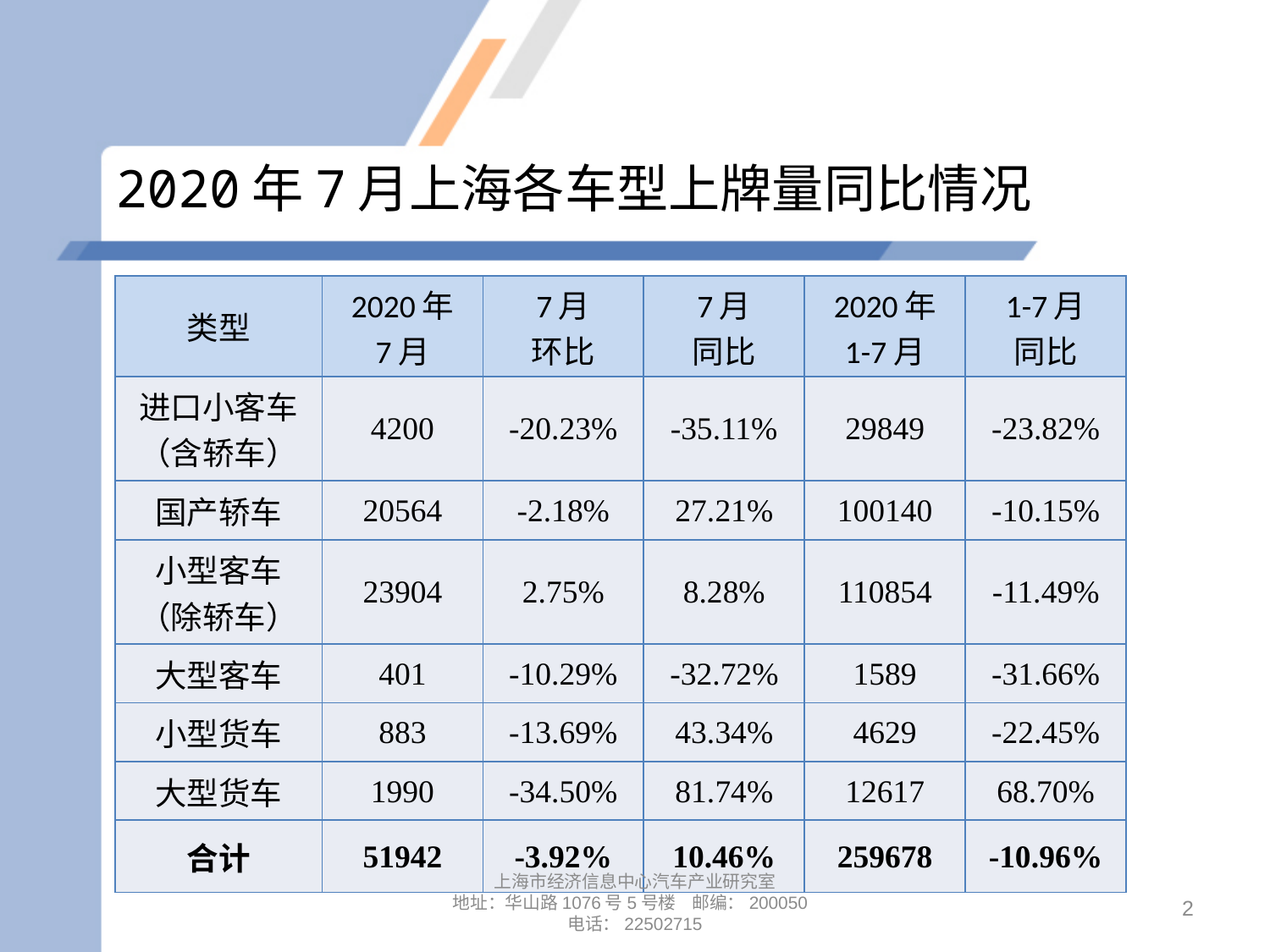

# 2020年7月上海各车型上牌量同比情况

| 类型 | 2020年 7月 | 7月 环比 | 7月 同比 | 2020年 1-7月 | 1-7月 同比 |
| --- | --- | --- | --- | --- | --- |
| 进口小客车 （含轿车） | 4200 | -20.23% | -35.11% | 29849 | -23.82% |
| 国产轿车 | 20564 | -2.18% | 27.21% | 100140 | -10.15% |
| 小型客车 （除轿车） | 23904 | 2.75% | 8.28% | 110854 | -11.49% |
| 大型客车 | 401 | -10.29% | -32.72% | 1589 | -31.66% |
| 小型货车 | 883 | -13.69% | 43.34% | 4629 | -22.45% |
| 大型货车 | 1990 | -34.50% | 81.74% | 12617 | 68.70% |
| 合计 | 51942 | -3.92% | 10.46% | 259678 | -10.96% |
上海市经济信息中心汽车产业研究室
地址：华山路1076号5号楼    邮编：200050
电话：22502715

2